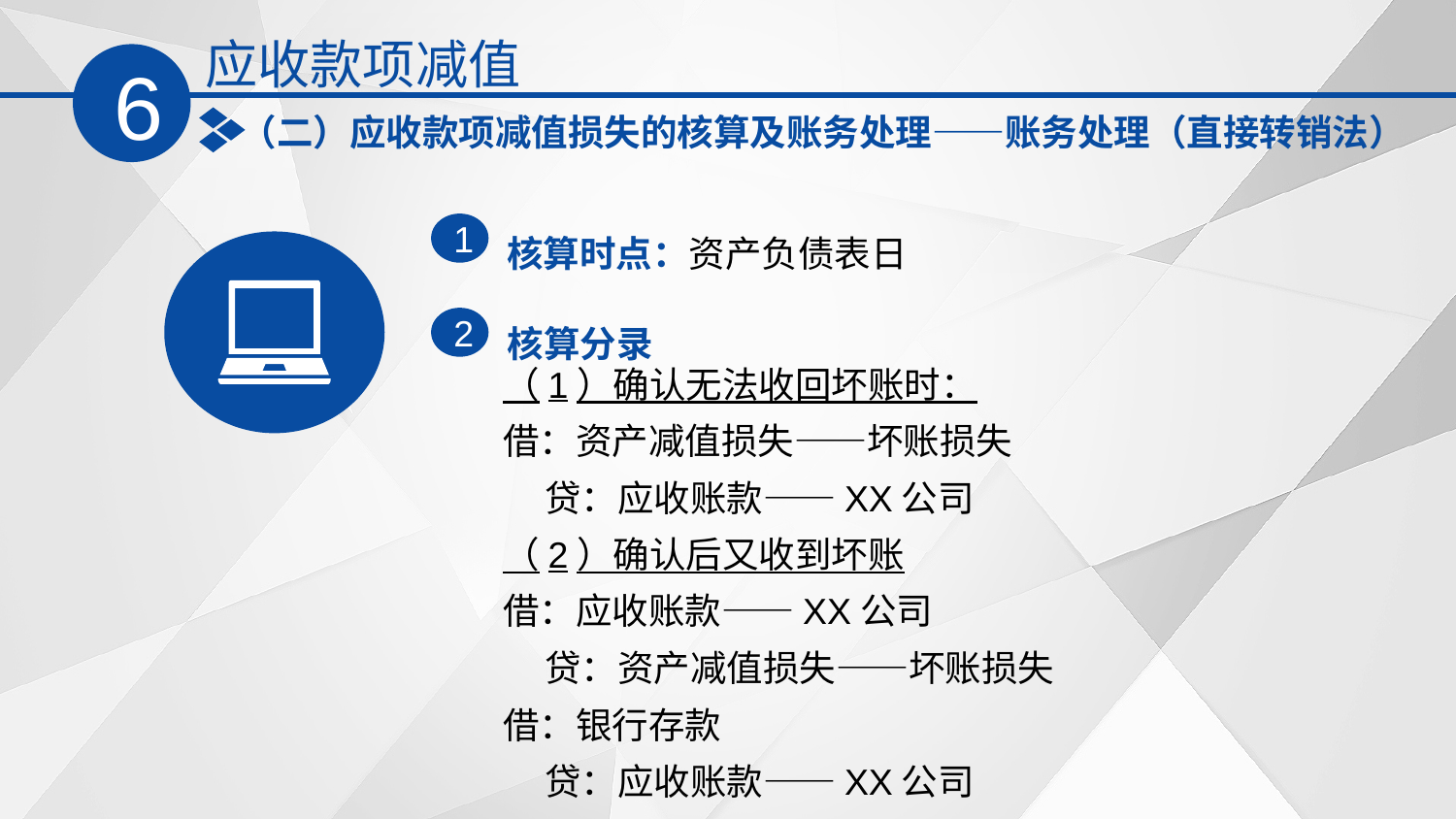

应收款项减值
6

（二）应收款项减值损失的核算及账务处理——账务处理（直接转销法）

核算时点：资产负债表日
1

核算分录
2
（1）确认无法收回坏账时：
借：资产减值损失——坏账损失
    贷：应收账款——XX公司
（2）确认后又收到坏账
借：应收账款——XX公司
    贷：资产减值损失——坏账损失
借：银行存款
    贷：应收账款——XX公司